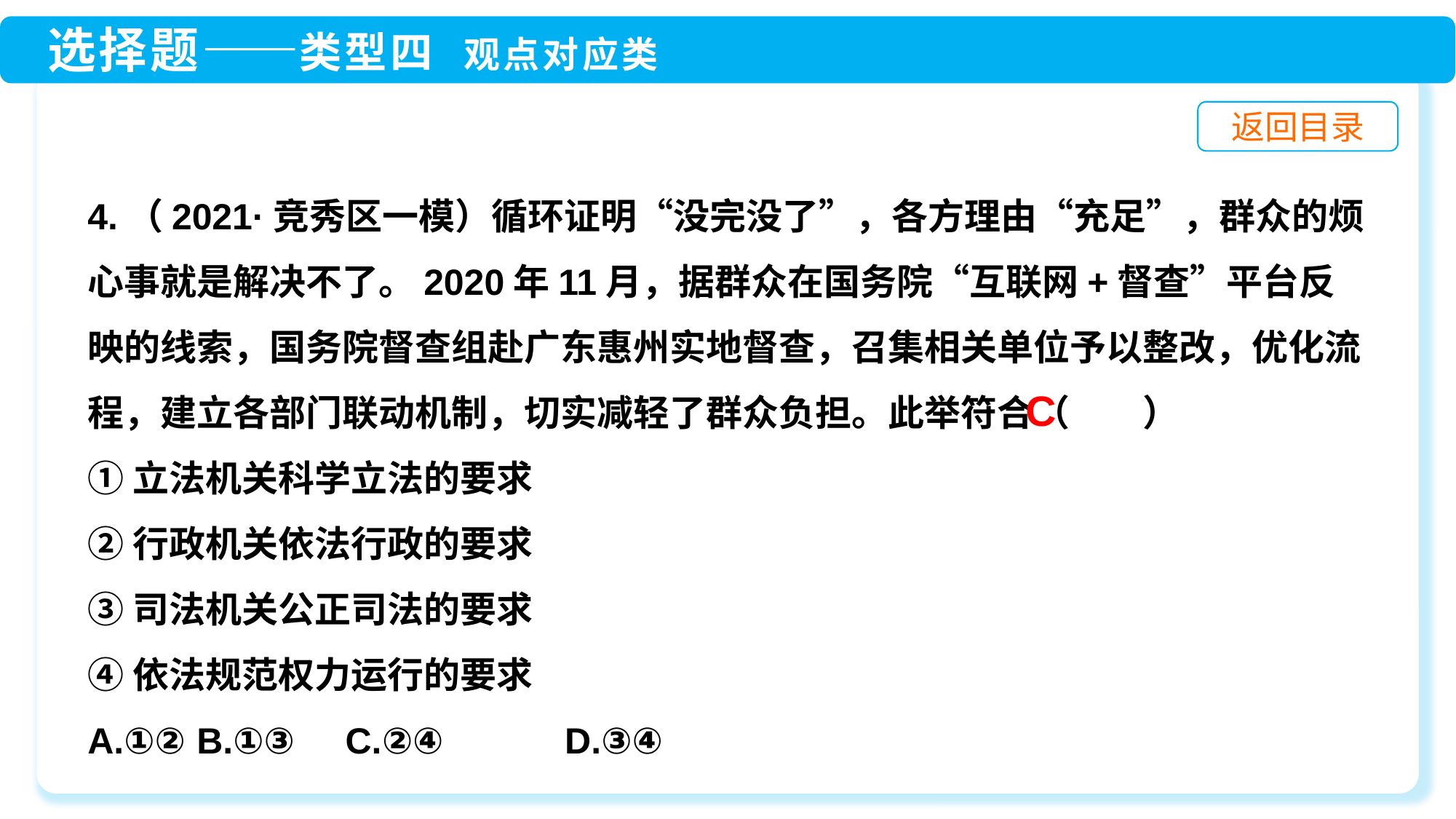

4.（2021·竞秀区一模）循环证明“没完没了”，各方理由“充足”，群众的烦心事就是解决不了。2020年11月，据群众在国务院“互联网+督查”平台反映的线索，国务院督查组赴广东惠州实地督查，召集相关单位予以整改，优化流程，建立各部门联动机制，切实减轻了群众负担。此举符合（　　）
①立法机关科学立法的要求
②行政机关依法行政的要求
③司法机关公正司法的要求
④依法规范权力运行的要求
A.①②	B.①③     C.②④	    D.③④

C